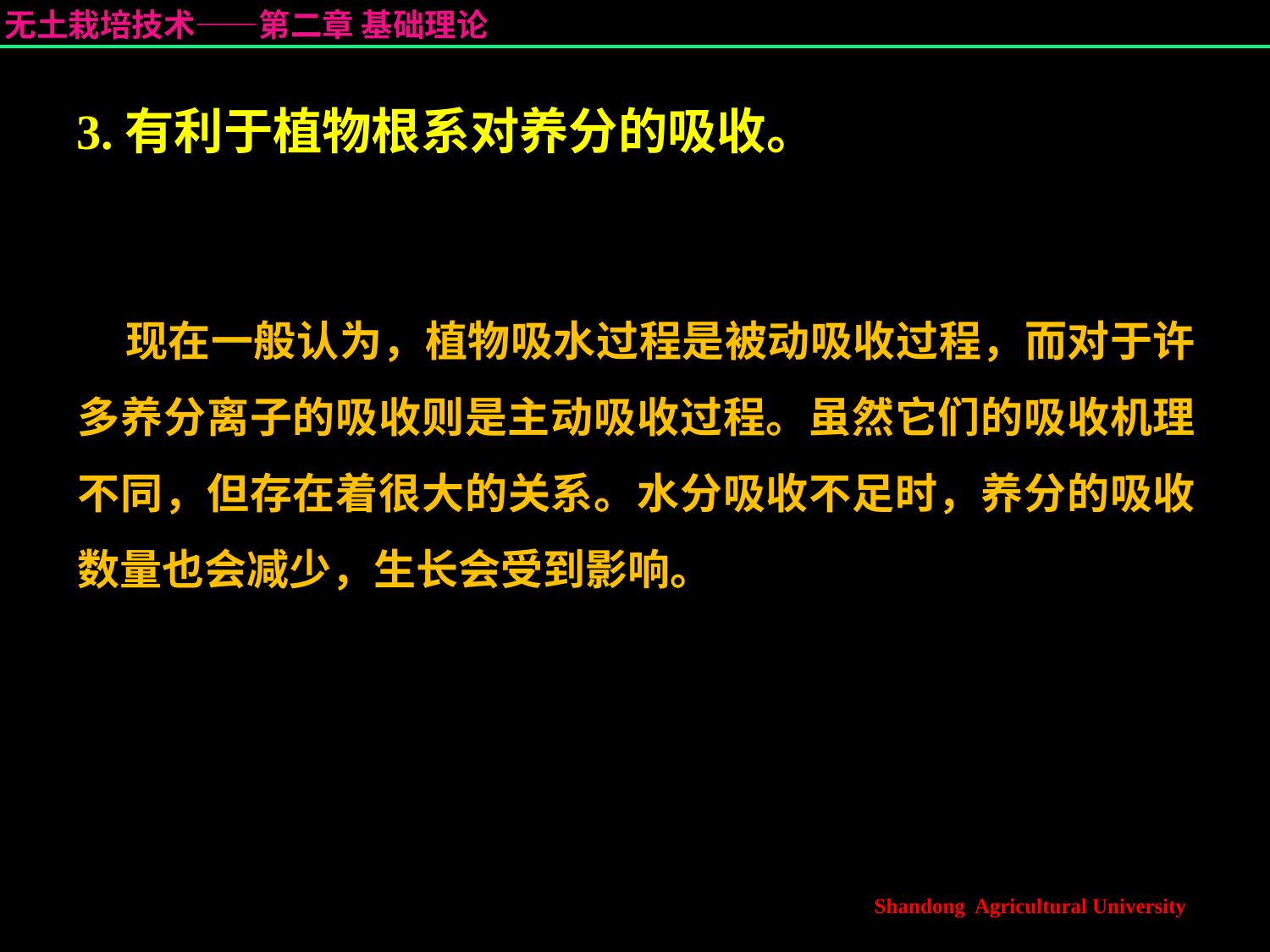

# 3.有利于植物根系对养分的吸收。

现在一般认为，植物吸水过程是被动吸收过程，而对于许多养分离子的吸收则是主动吸收过程。虽然它们的吸收机理不同，但存在着很大的关系。水分吸收不足时，养分的吸收数量也会减少，生长会受到影响。